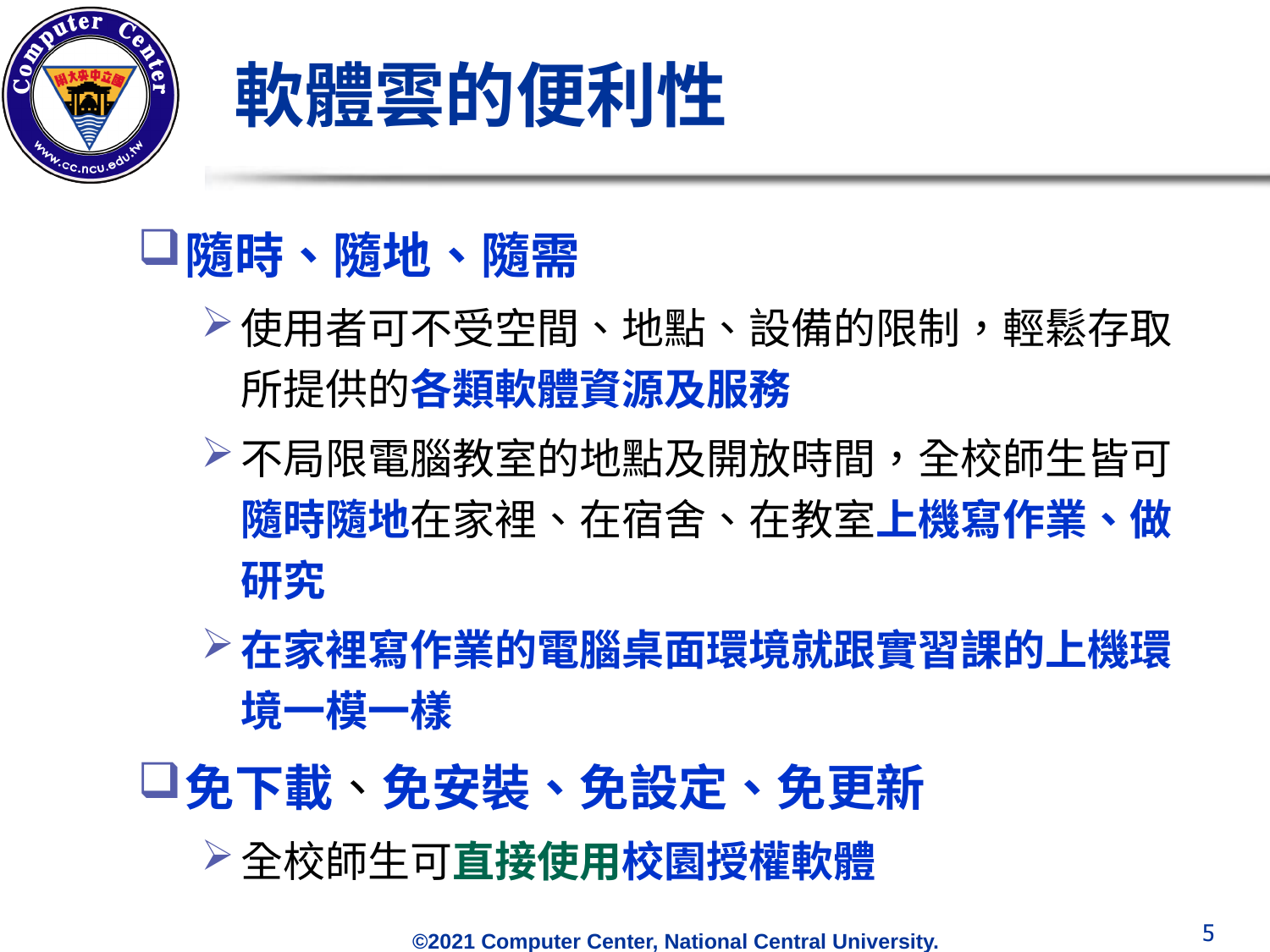

# 軟體雲的便利性
隨時、隨地、隨需
使用者可不受空間、地點、設備的限制，輕鬆存取所提供的各類軟體資源及服務
不局限電腦教室的地點及開放時間，全校師生皆可隨時隨地在家裡、在宿舍、在教室上機寫作業、做研究
在家裡寫作業的電腦桌面環境就跟實習課的上機環境一模一樣
免下載、免安裝、免設定、免更新
全校師生可直接使用校園授權軟體

5